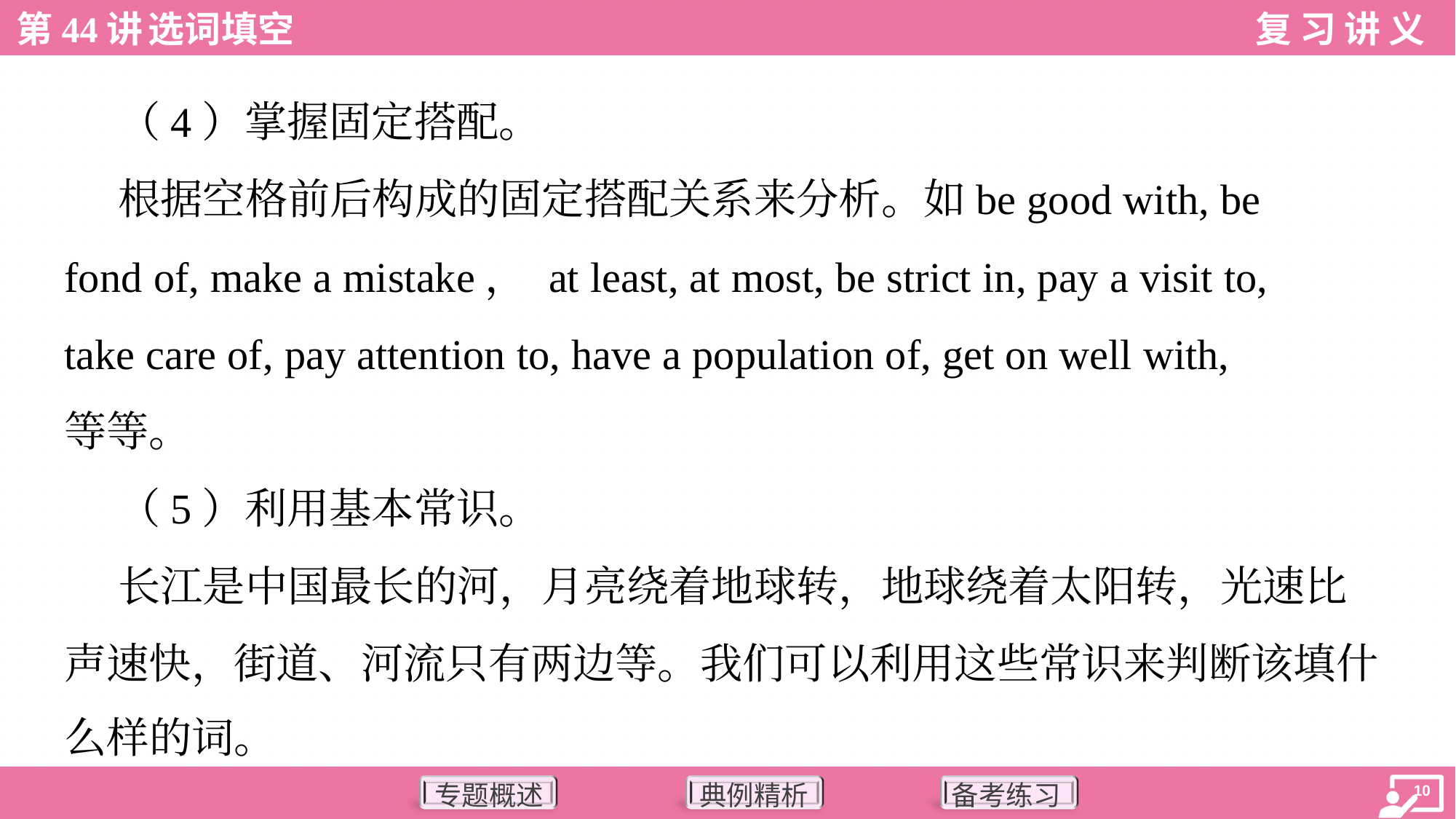

（4）掌握固定搭配。
    根据空格前后构成的固定搭配关系来分析。如be good with, be
fond of, make a mistake， at least, at most, be strict in, pay a visit to,
take care of, pay attention to, have a population of, get on well with,
等等。
    （5）利用基本常识。
    长江是中国最长的河，月亮绕着地球转，地球绕着太阳转，光速比
声速快，街道、河流只有两边等。我们可以利用这些常识来判断该填什
么样的词。